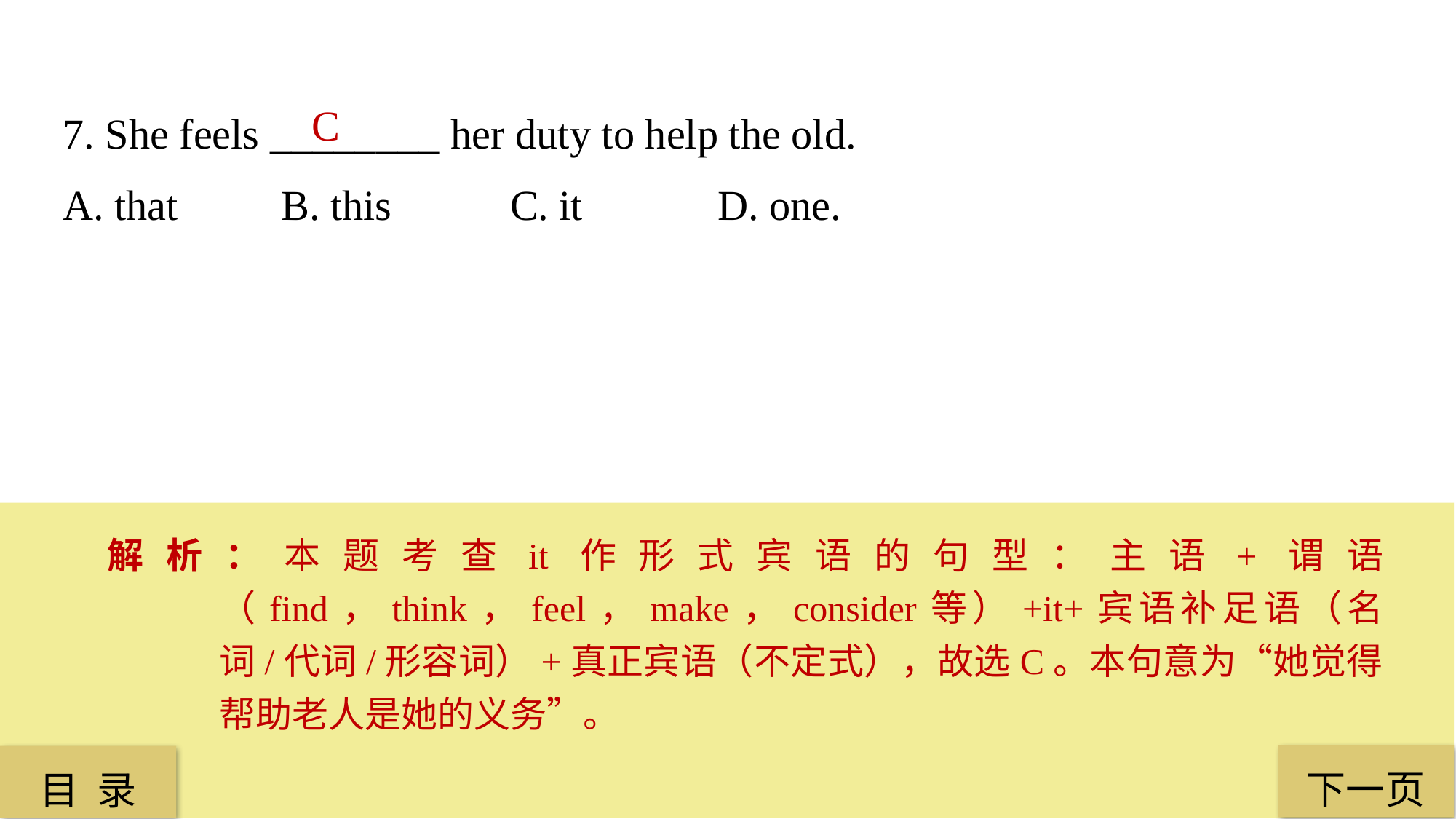

7. She feels ________ her duty to help the old.
A. that 	B. this	 C. it 		D. one.
C
解析：本题考查it作形式宾语的句型：主语+谓语（find，think，feel，make，consider等）+it+宾语补足语（名词/代词/形容词）+真正宾语（不定式），故选C。本句意为“她觉得帮助老人是她的义务”。